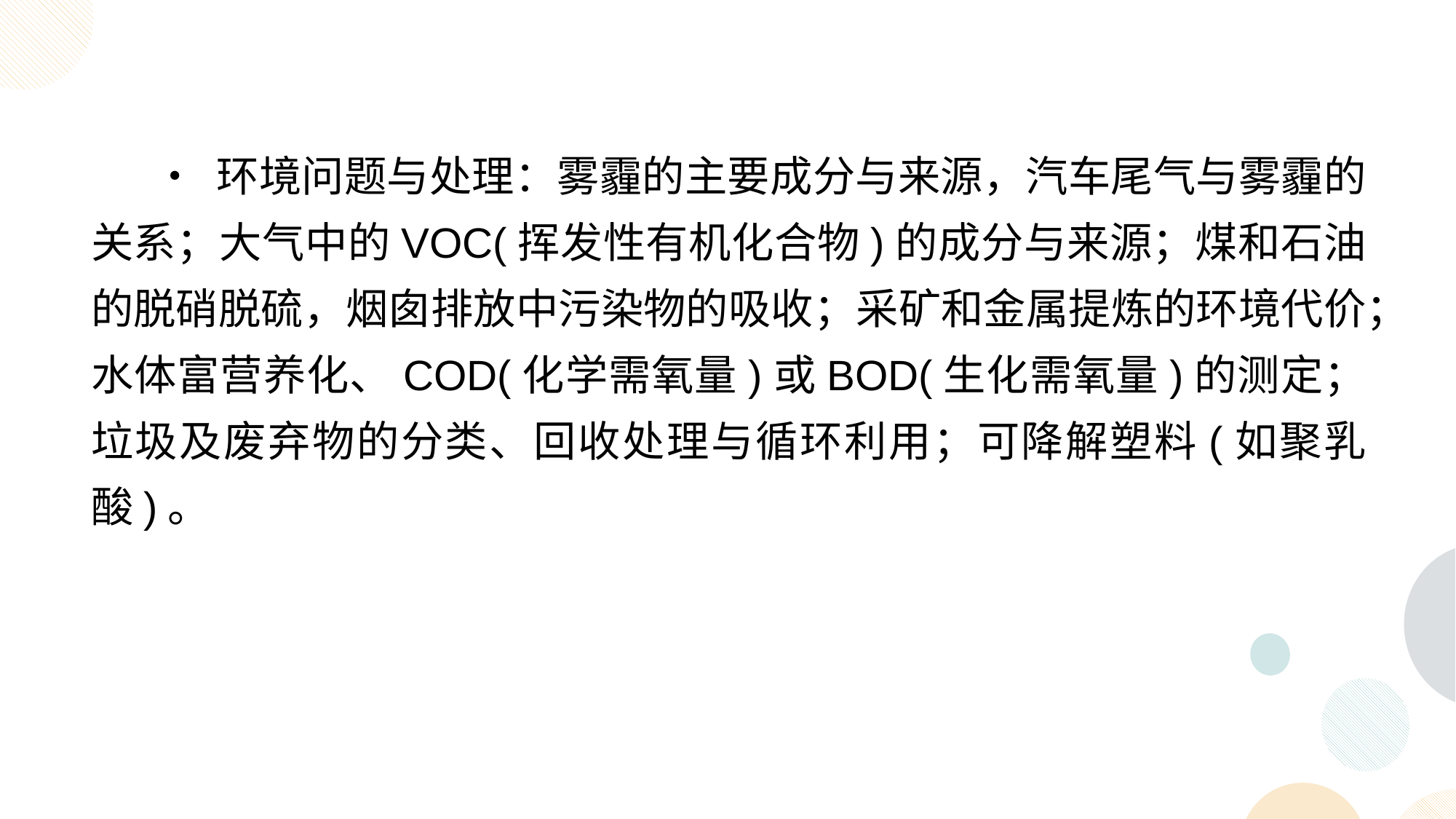

• 环境问题与处理：雾霾的主要成分与来源，汽车尾气与雾霾的关系；大气中的VOC(挥发性有机化合物)的成分与来源；煤和石油的脱硝脱硫，烟囱排放中污染物的吸收；采矿和金属提炼的环境代价；水体富营养化、COD(化学需氧量)或BOD(生化需氧量)的测定；垃圾及废弃物的分类、回收处理与循环利用；可降解塑料(如聚乳酸)。